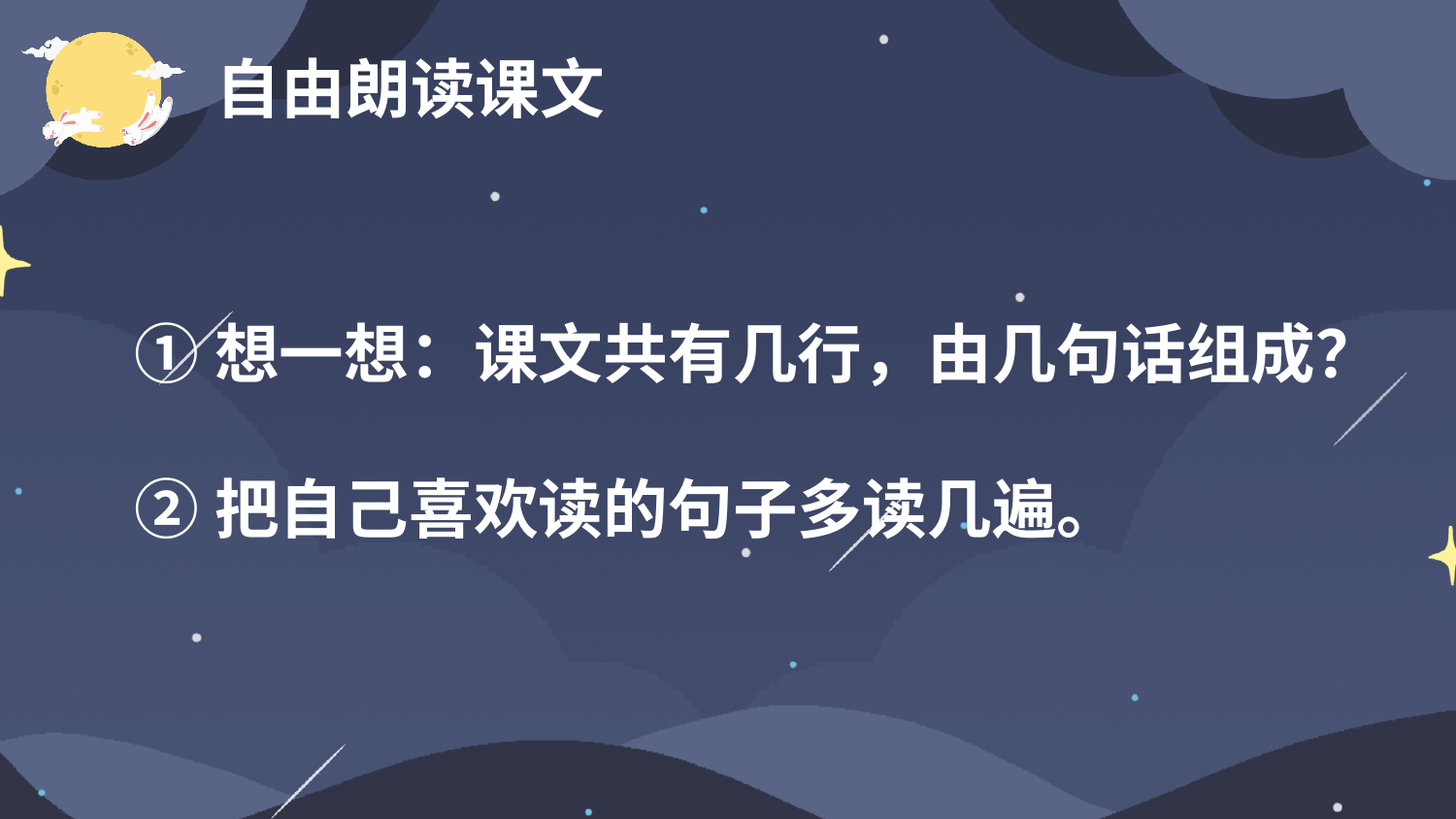

自由朗读课文
①想一想：课文共有几行，由几句话组成？

②把自己喜欢读的句子多读几遍。